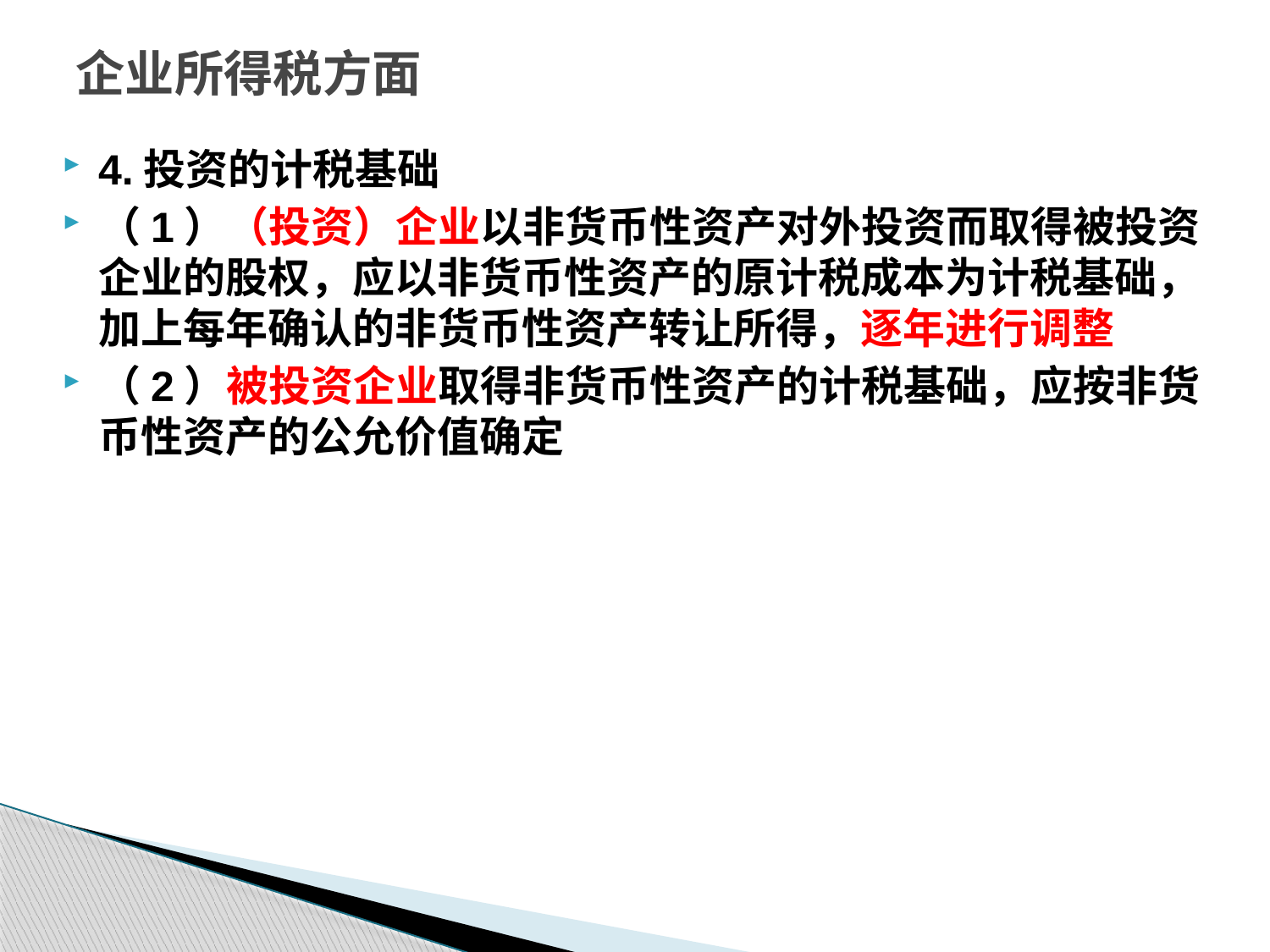

# 企业所得税方面
4.投资的计税基础
（1）（投资）企业以非货币性资产对外投资而取得被投资企业的股权，应以非货币性资产的原计税成本为计税基础，加上每年确认的非货币性资产转让所得，逐年进行调整
（2）被投资企业取得非货币性资产的计税基础，应按非货币性资产的公允价值确定